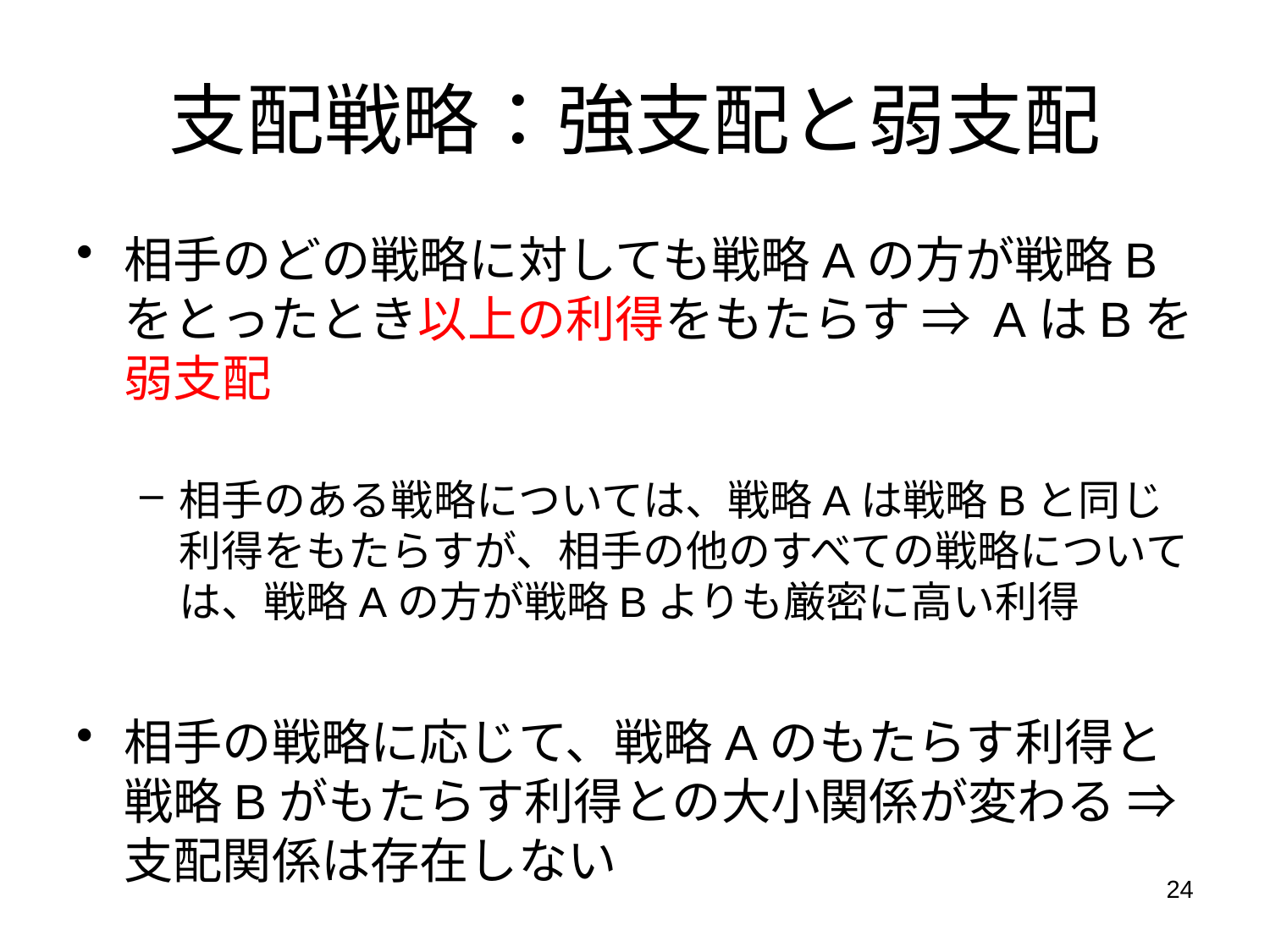

支配戦略：強支配と弱支配
相手のどの戦略に対しても戦略Aの方が戦略Bをとったとき以上の利得をもたらす ⇒ AはBを弱支配

相手のある戦略については、戦略Aは戦略Bと同じ利得をもたらすが、相手の他のすべての戦略については、戦略Aの方が戦略Bよりも厳密に高い利得

相手の戦略に応じて、戦略Aのもたらす利得と戦略Bがもたらす利得との大小関係が変わる ⇒ 支配関係は存在しない
24